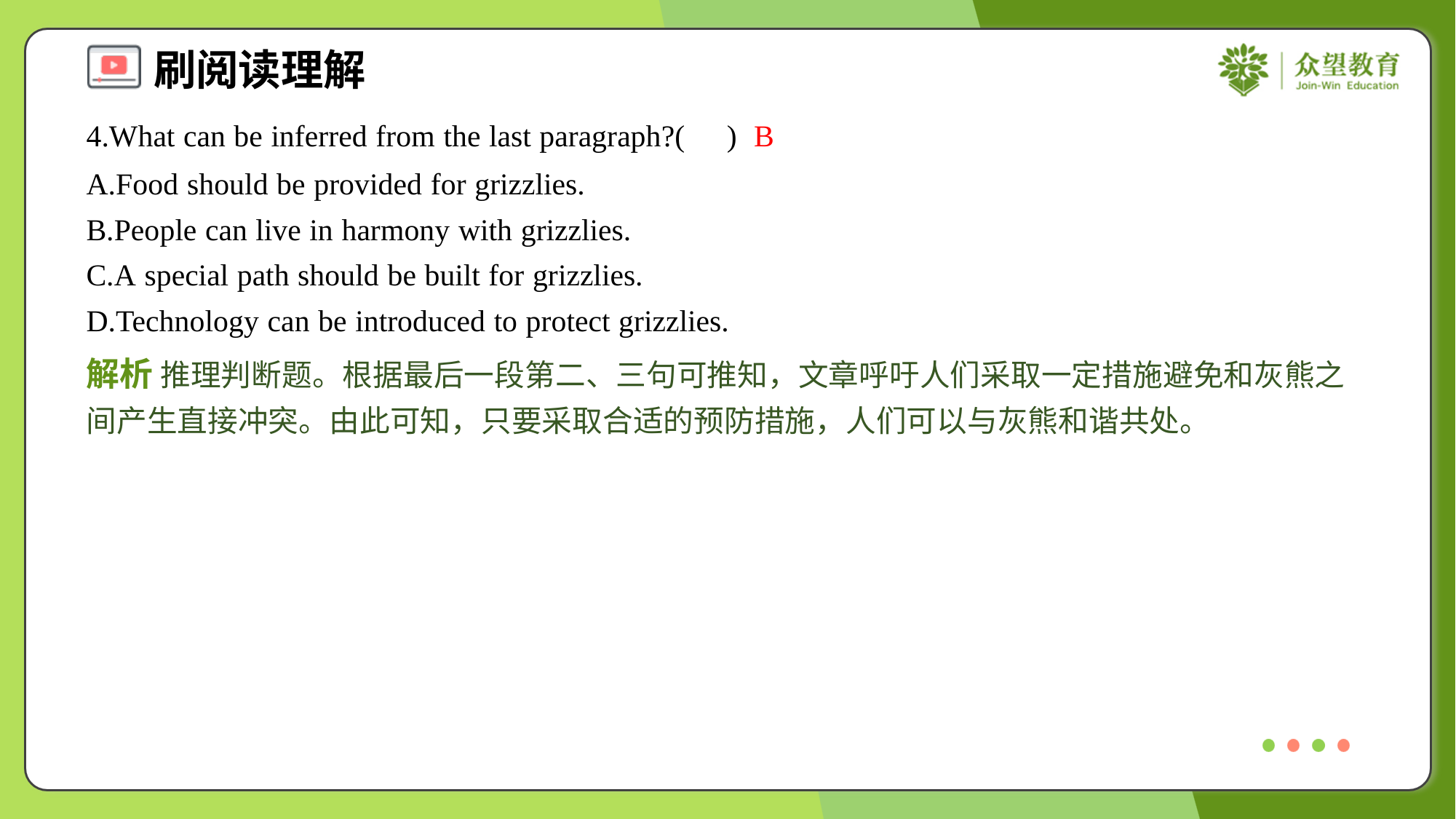

4.What can be inferred from the last paragraph?(     )
B
A.Food should be provided for grizzlies.
B.People can live in harmony with grizzlies.
C.A special path should be built for grizzlies.
D.Technology can be introduced to protect grizzlies.
解析 推理判断题。根据最后一段第二、三句可推知，文章呼吁人们采取一定措施避免和灰熊之间产生直接冲突。由此可知，只要采取合适的预防措施，人们可以与灰熊和谐共处。